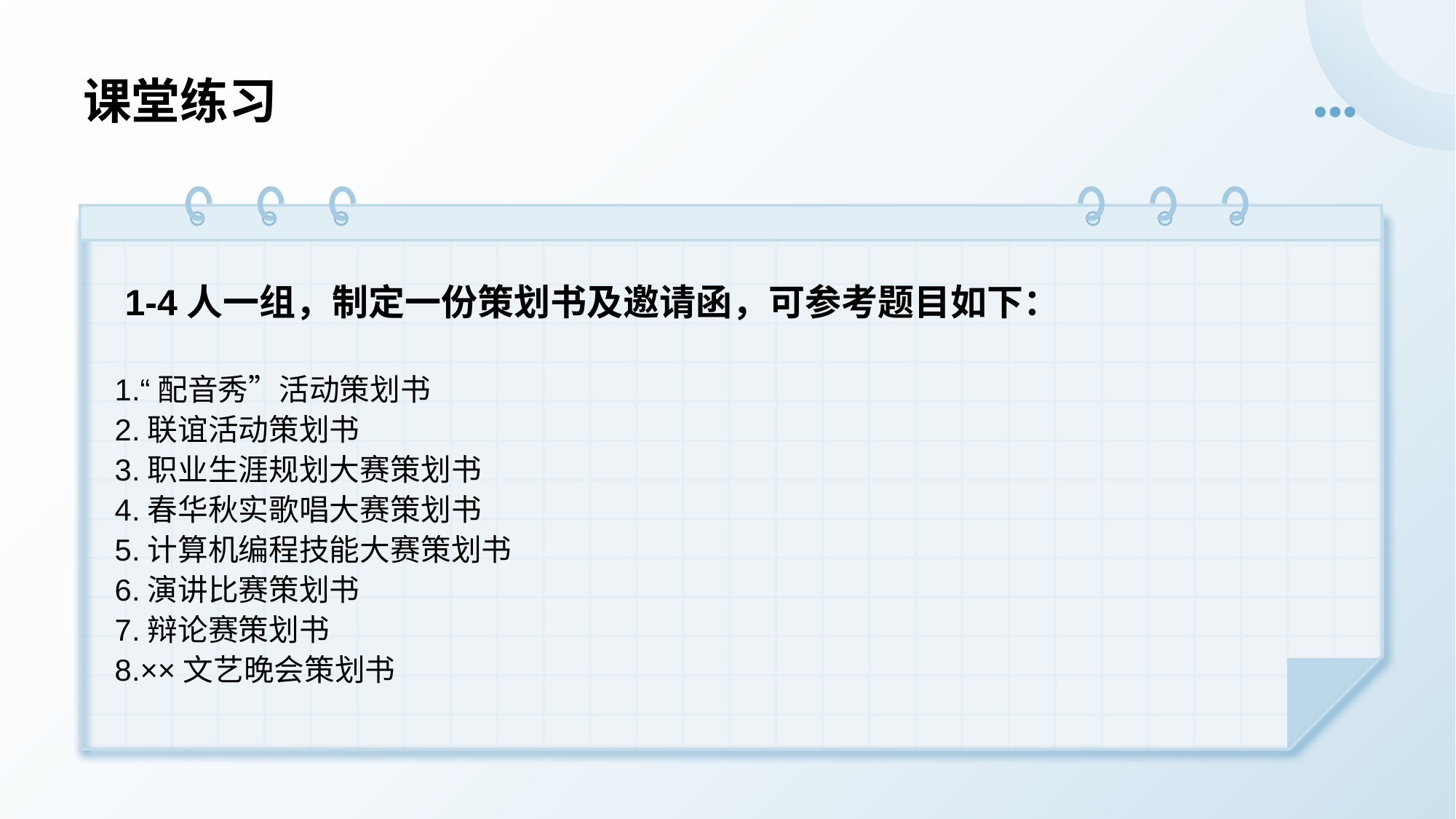

# 课堂练习

 1-4人一组，制定一份策划书及邀请函，可参考题目如下：

1.“配音秀”活动策划书
2.联谊活动策划书
3.职业生涯规划大赛策划书
4.春华秋实歌唱大赛策划书
5.计算机编程技能大赛策划书
6.演讲比赛策划书
7.辩论赛策划书
8.××文艺晚会策划书